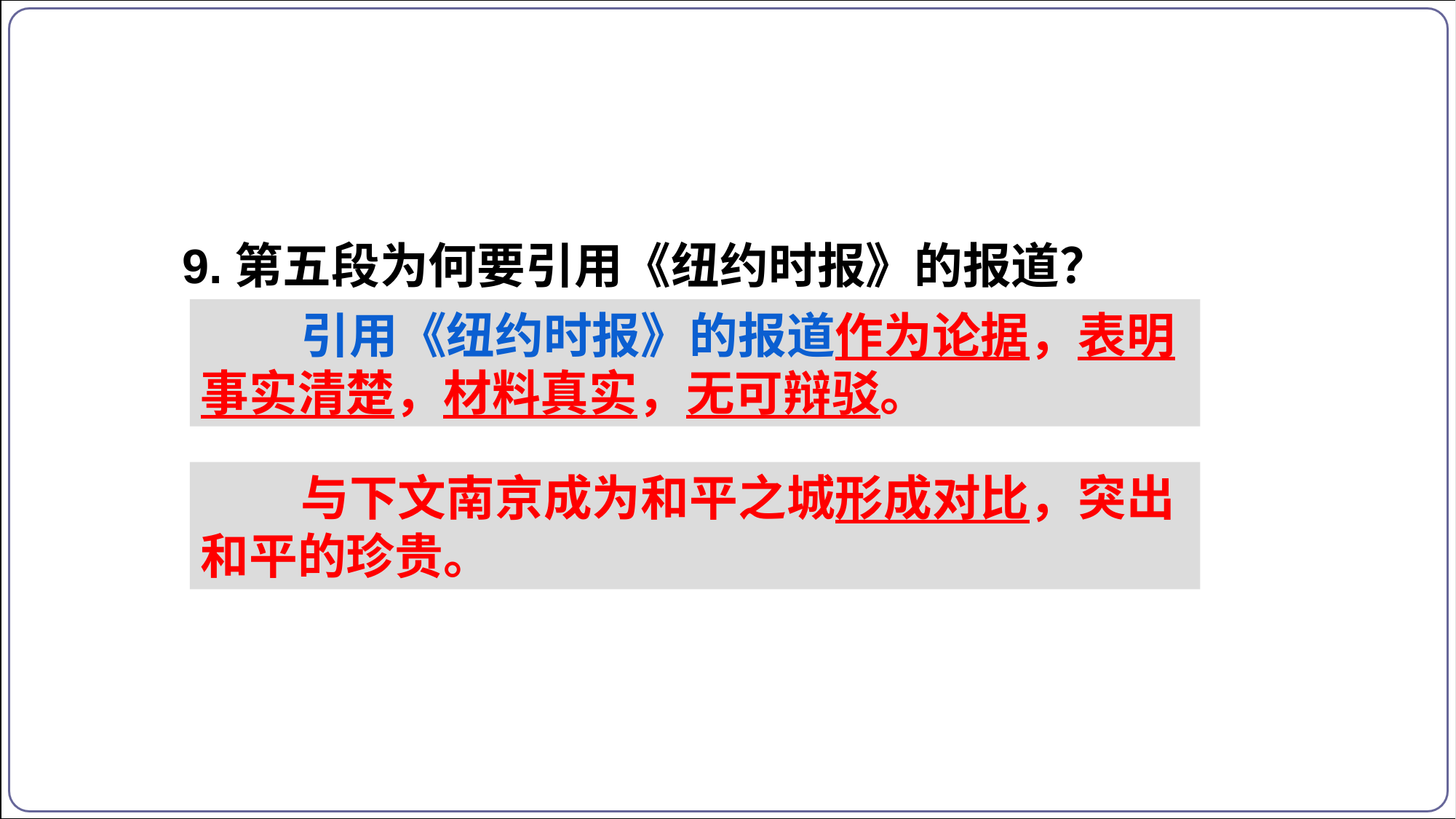

9.第五段为何要引用《纽约时报》的报道？
        引用《纽约时报》的报道作为论据，表明事实清楚，材料真实，无可辩驳。
        与下文南京成为和平之城形成对比，突出和平的珍贵。